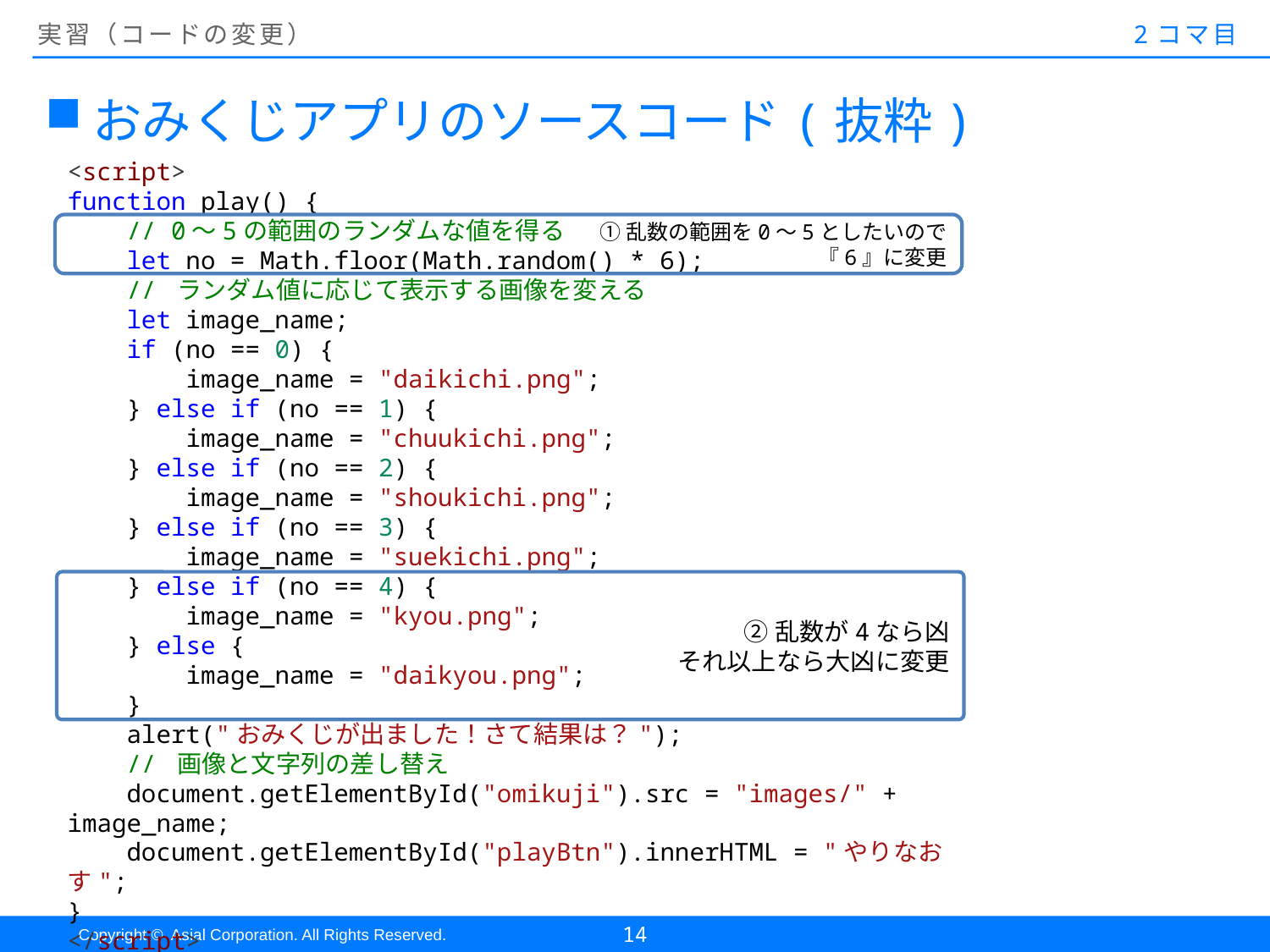

# 実習（コードの変更）
2コマ目
おみくじアプリのソースコード(抜粋)
<script>
function play() {
    // 0～5の範囲のランダムな値を得る
    let no = Math.floor(Math.random() * 6);
    // ランダム値に応じて表示する画像を変える
    let image_name;
    if (no == 0) {
        image_name = "daikichi.png";
    } else if (no == 1) {
        image_name = "chuukichi.png";
    } else if (no == 2) {
        image_name = "shoukichi.png";
    } else if (no == 3) {
        image_name = "suekichi.png";
    } else if (no == 4) {
        image_name = "kyou.png";
    } else {
        image_name = "daikyou.png";
    }
    alert("おみくじが出ました！さて結果は？");
    // 画像と文字列の差し替え
    document.getElementById("omikuji").src = "images/" + image_name;
    document.getElementById("playBtn").innerHTML = "やりなおす";
}
</script>
①乱数の範囲を0～5としたいので
 『6』に変更
②乱数が4なら凶
それ以上なら大凶に変更
14